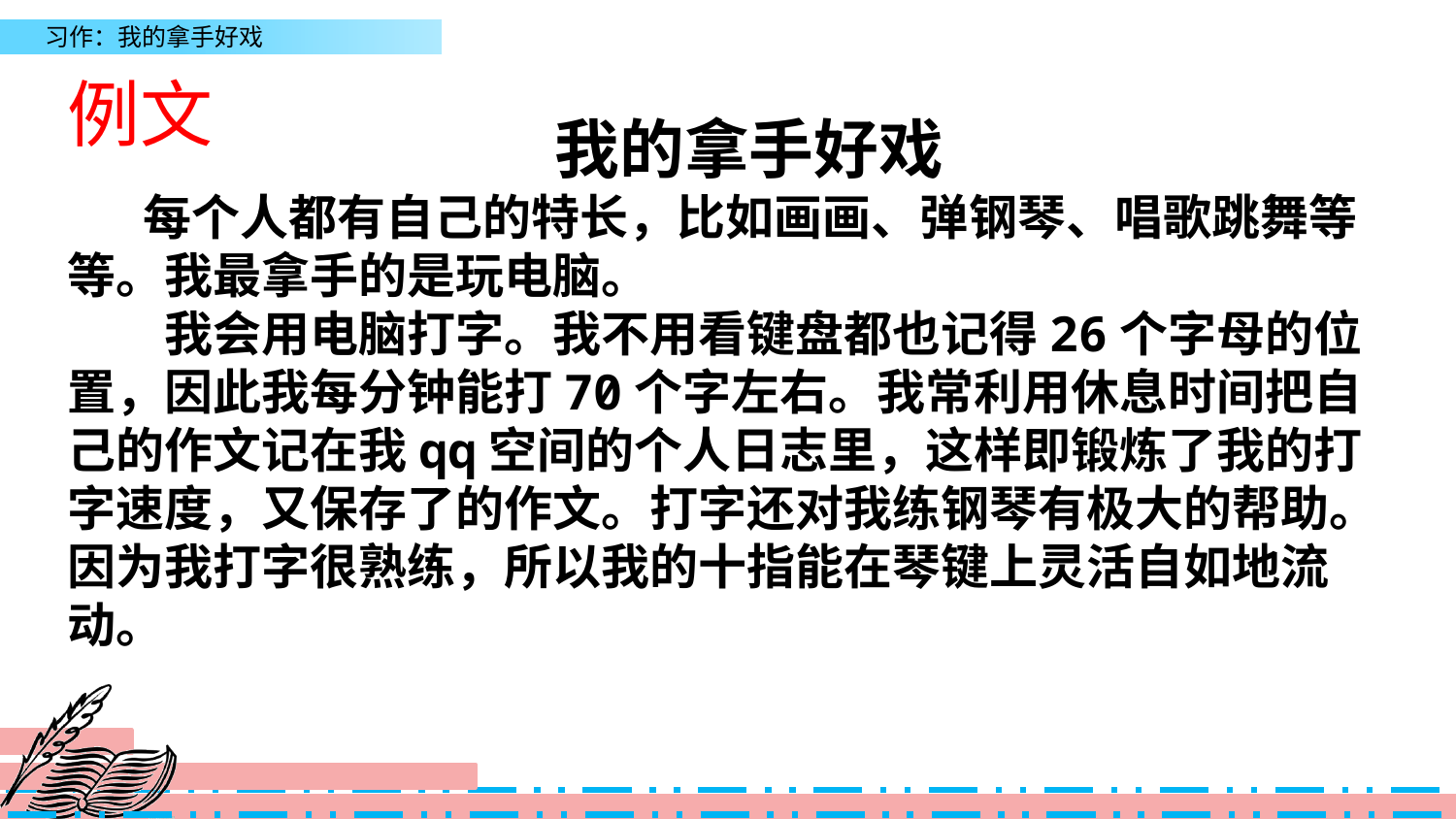

例文
我的拿手好戏
  每个人都有自己的特长，比如画画、弹钢琴、唱歌跳舞等等。我最拿手的是玩电脑。
　　我会用电脑打字。我不用看键盘都也记得26个字母的位置，因此我每分钟能打70个字左右。我常利用休息时间把自己的作文记在我qq空间的个人日志里，这样即锻炼了我的打字速度，又保存了的作文。打字还对我练钢琴有极大的帮助。因为我打字很熟练，所以我的十指能在琴键上灵活自如地流动。